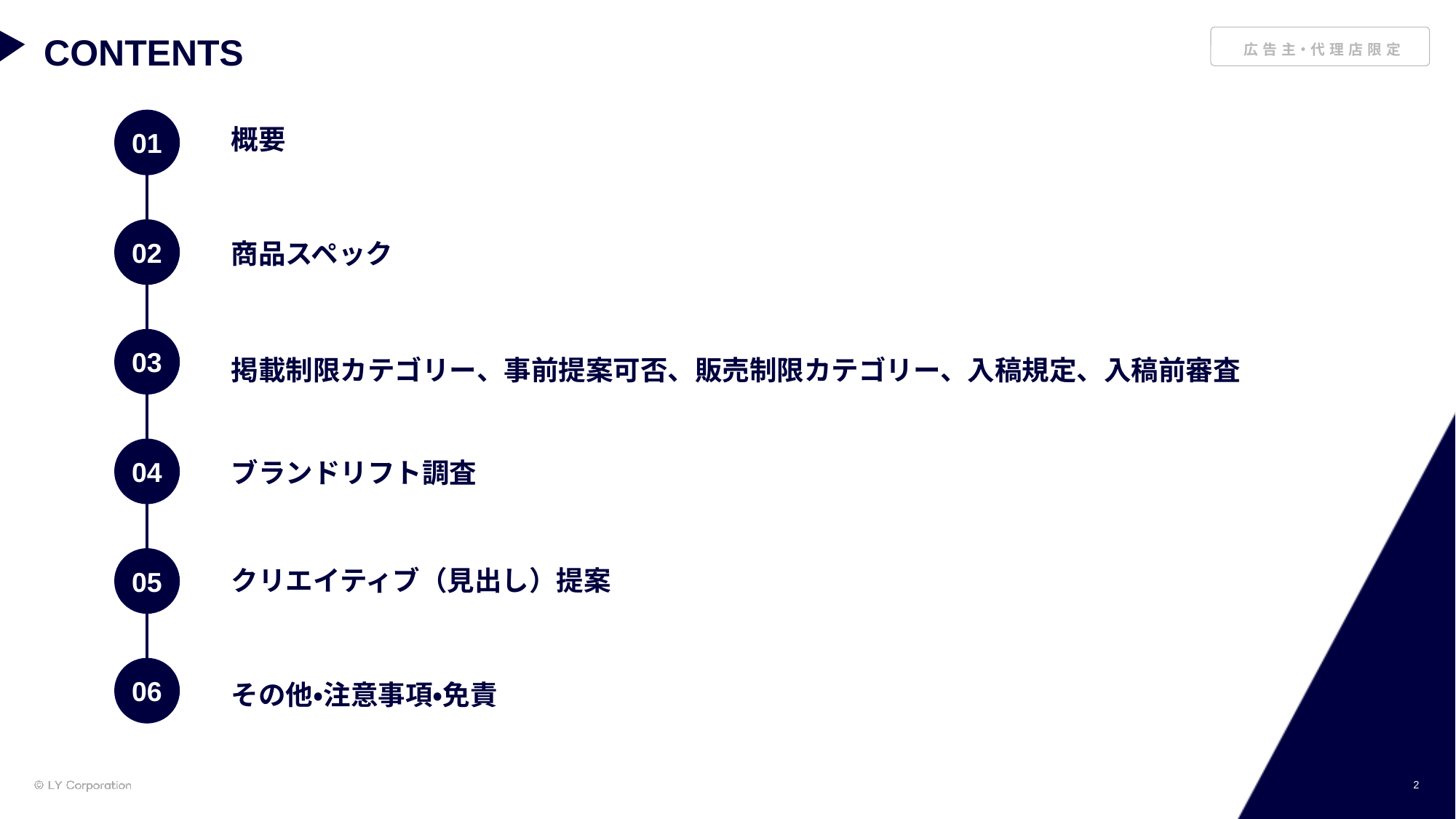

概要
商品スペック
掲載制限カテゴリー、事前提案可否、販売制限カテゴリー、入稿規定、入稿前審査
ブランドリフト調査

クリエイティブ（見出し）提案
その他・注意事項・免責